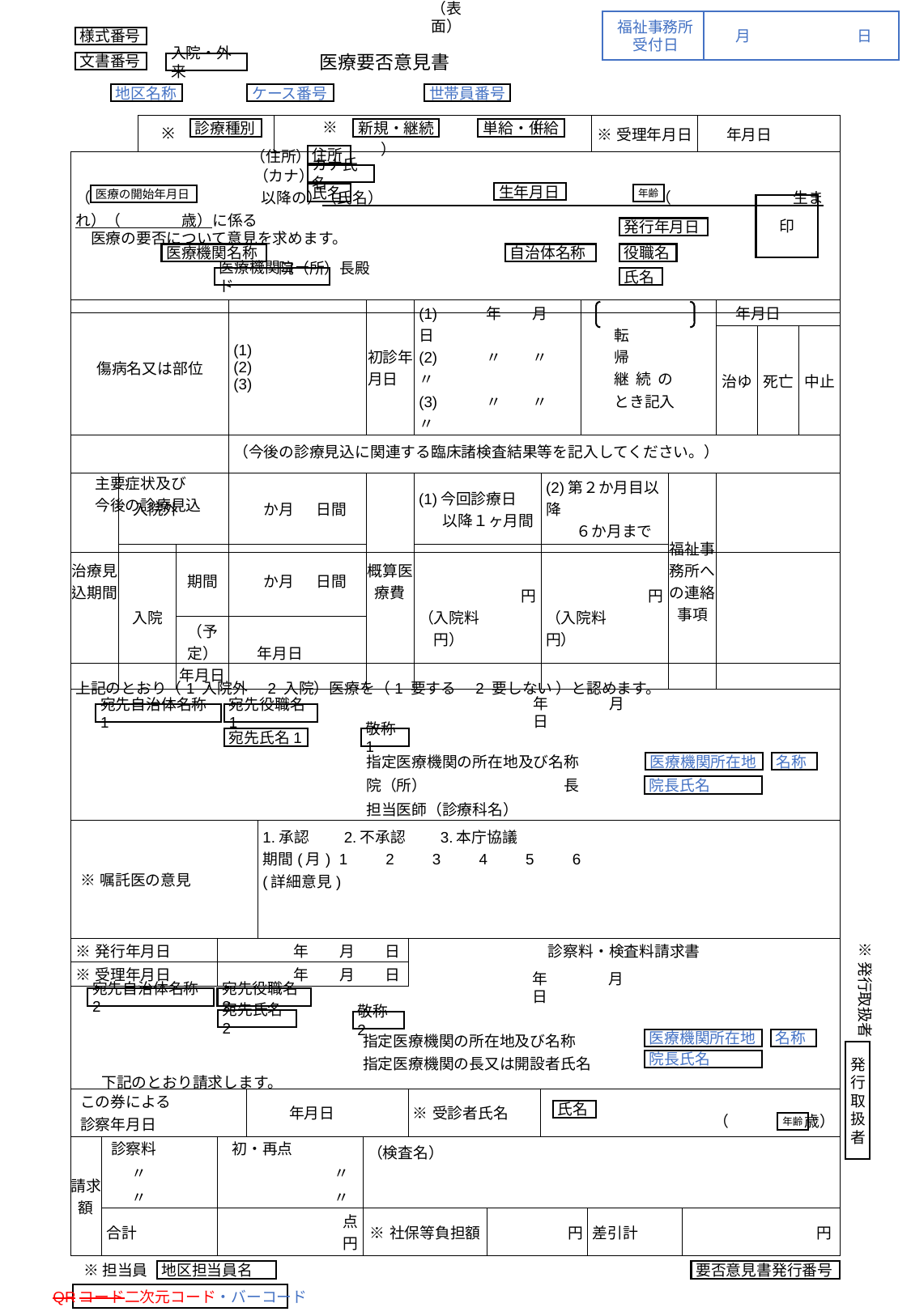

（表面）
福祉事務所
受付日
月	日
様式番号
医療要否意見書
文書番号
入院・外来
地区名称
ケース番号
世帯員番号
|  | ※ |  |  | ※　　　　　　　　　　　　（　　　　　　　　　　） |  |  |  |  | ※受理年月日 |  | 年月日 | 年月日 |  |  |  |
| --- | --- | --- | --- | --- | --- | --- | --- | --- | --- | --- | --- | --- | --- | --- | --- |
|  |  |  |  |  |  |  |  |  |  |  | 生年月日 |  |  |  |  |
| （　　　　　　　　　　　 以降の）（氏名）　　　　　　　　　　　　　　　　　　（　　　　　　　　生まれ）（　　　　歳）に係る |  |  |  |  |  |  |  |  |  |  |  |  |  |  |  |
| 医療の要否について意見を求めます。 |  |  |  |  |  |  |  |  |  |  |  |  |  |  |  |
|  |  |  |  | 院（所）長殿 |  |  |  |  |  |  |  |  |  |  |  |
|  |  |  |  |  |  |  |  |  |  |  |  |  |  |  |  |
診療種別
新規・継続
単給・併給
（住所）
住所
（カナ）
カナ氏名
生年月日
氏名
年齢
医療の開始年月日
印
発行年月日
医療機関名称
自治体名称
役職名
医療機関コード
氏名
| 傷病名又は部位 | (1) (2) (3) | 初診年月日 | (1)　　　年　　月　　日 (2)　　　〃　　〃　　〃 (3)　　　〃　　〃　　〃 | 転　　　帰 継 続 の とき記入 | 年月日 |  |  |
| --- | --- | --- | --- | --- | --- | --- | --- |
|  |  |  |  |  | 治ゆ | 死亡 | 中止 |
| 主要症状及び 今後の診療見込 | （今後の診療見込に関連する臨床諸検査結果等を記入してください。） |  |  |  |  |  |  |

| 治療見込期間 | 入院外 |  | か月　 日間 | 概算医療費 | (1)今回診療日 以降１ヶ月間 | (2)第２か月目以降 　　６か月まで | 福祉事務所への連絡事項 |  |
| --- | --- | --- | --- | --- | --- | --- | --- | --- |
|  | 入院 | 期間 | か月 　日間 |  | 円 （入院料　　　　円） | 円 （入院料　　円） |  |  |
|  |  | （予定） 年月日 | 年月日 |  |  |  |  |  |
| 上記のとおり（1 入院外　2 入院）医療を（1 要する　2 要しない ）と認めます。 |  |  |  |  |  |  |  |  |
| --- | --- | --- | --- | --- | --- | --- | --- | --- |
|  |  |  |  |  |  |  |  |  |
|  |  |  |  |  |  |  |  |  |
|  |  |  |  |  | 指定医療機関の所在地及び名称 |  |  |  |
|  |  |  |  |  | 院（所）　　　　　　　　　長 |  |  |  |
|  |  |  |  |  | 担当医師（診療科名） |  |  |  |
| ※嘱託医の意見 |  |  |  | 1.承認　　2.不承認　　3.本庁協議 期間(月) 1　　2　　3　　4　　5　　6 (詳細意見) |  |  |  |  |
宛先自治体名称1
宛先役職名1
　　　年　　　　月　　　　日
宛先氏名1
敬称1
医療機関所在地
名称
院長氏名
| ※発行年月日 |  |  | 年　　月　　日 |  |  | 診察料・検査料請求書 |  |  |  |  |  |  |  |  |
| --- | --- | --- | --- | --- | --- | --- | --- | --- | --- | --- | --- | --- | --- | --- |
| ※受理年月日 |  |  | 年　　月　　日 |  |  |  |  |  |  |  |  |  |  |  |
|  |  |  |  |  |  |  |  |  |  |  |  |  |  |  |
|  |  |  |  |  |  |  |  |  |  |  |  |  |  |  |
|  |  |  |  |  | 指定医療機関の所在地及び名称 |  |  |  |  |  |  |  |  |  |
|  |  |  |  |  | 指定医療機関の長又は開設者氏名 |  |  |  |  |  |  |  |  |  |
|  | 下記のとおり請求します。 |  |  |  |  |  |  |  |  |  |  |  |  |  |
| この券による 診察年月日 |  |  |  | 年月日 |  | ※受診者氏名 |  | （　　　　　歳） |  |  |  |  |  |  |
| 請求額 | 診察料 |  | 初・再点 |  | （検査名） |  |  |  |  |  |  |  |  |  |
|  | 〃 |  | 〃 |  |  |  |  |  |  |  |  |  |  |  |
|  | 〃 |  | 〃 |  |  |  |  |  |  |  |  |  |  |  |
|  | 合計 |  | 点 円 |  | ※社保等負担額 |  | 円 |  | 差引計 |  | 円 |  |  |  |
※発行取扱者
　　　年　　　　月　　　　日
宛先自治体名称2
宛先役職名2
宛先氏名2
敬称2
医療機関所在地
名称
発行取扱者
院長氏名
氏名
年齢
※担当員
地区担当員名
要否意見書発行番号
QRコード二次元コード・バーコード